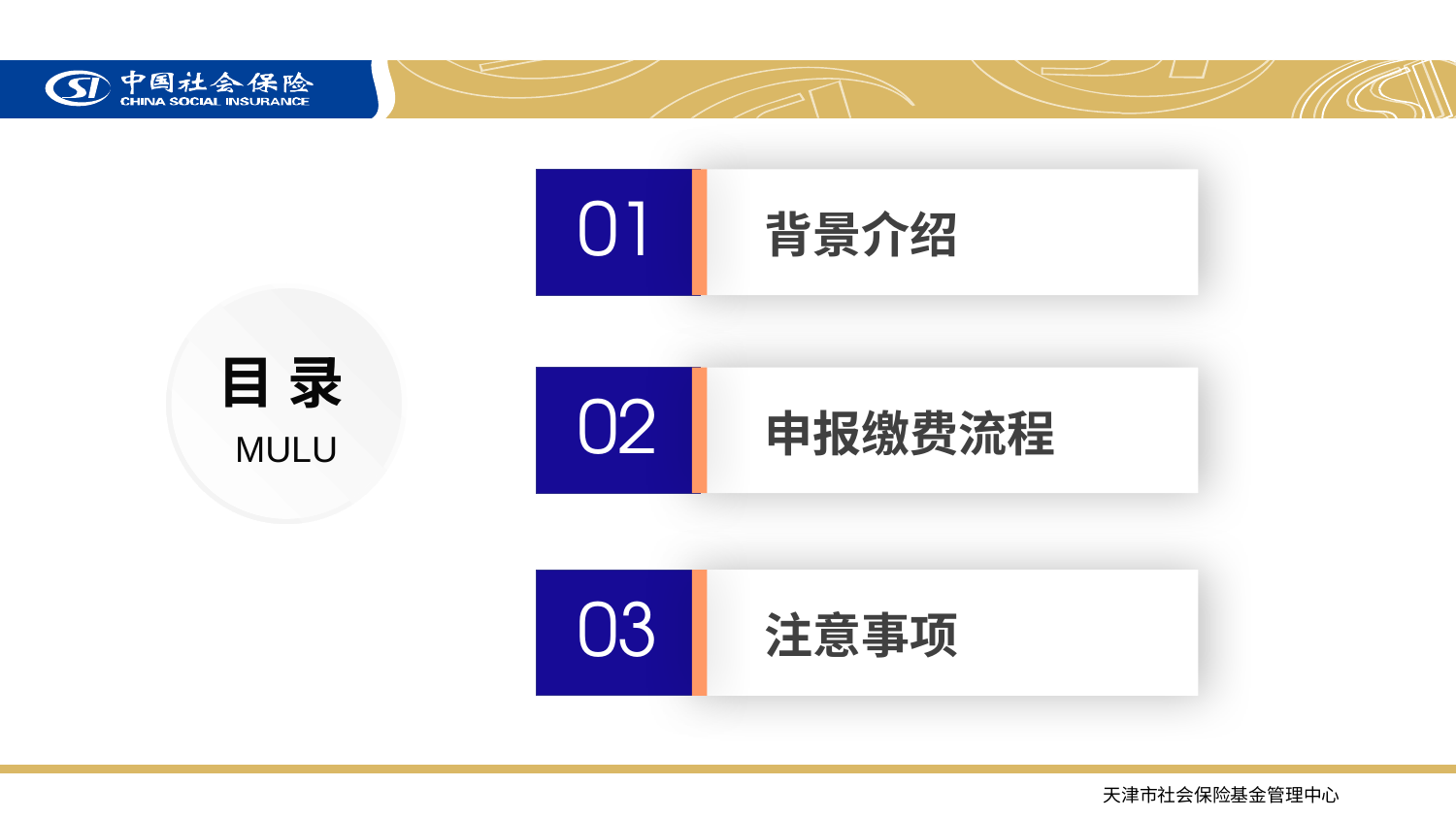

背景介绍
01

目 录

申报缴费流程
02
MULU

注意事项
03